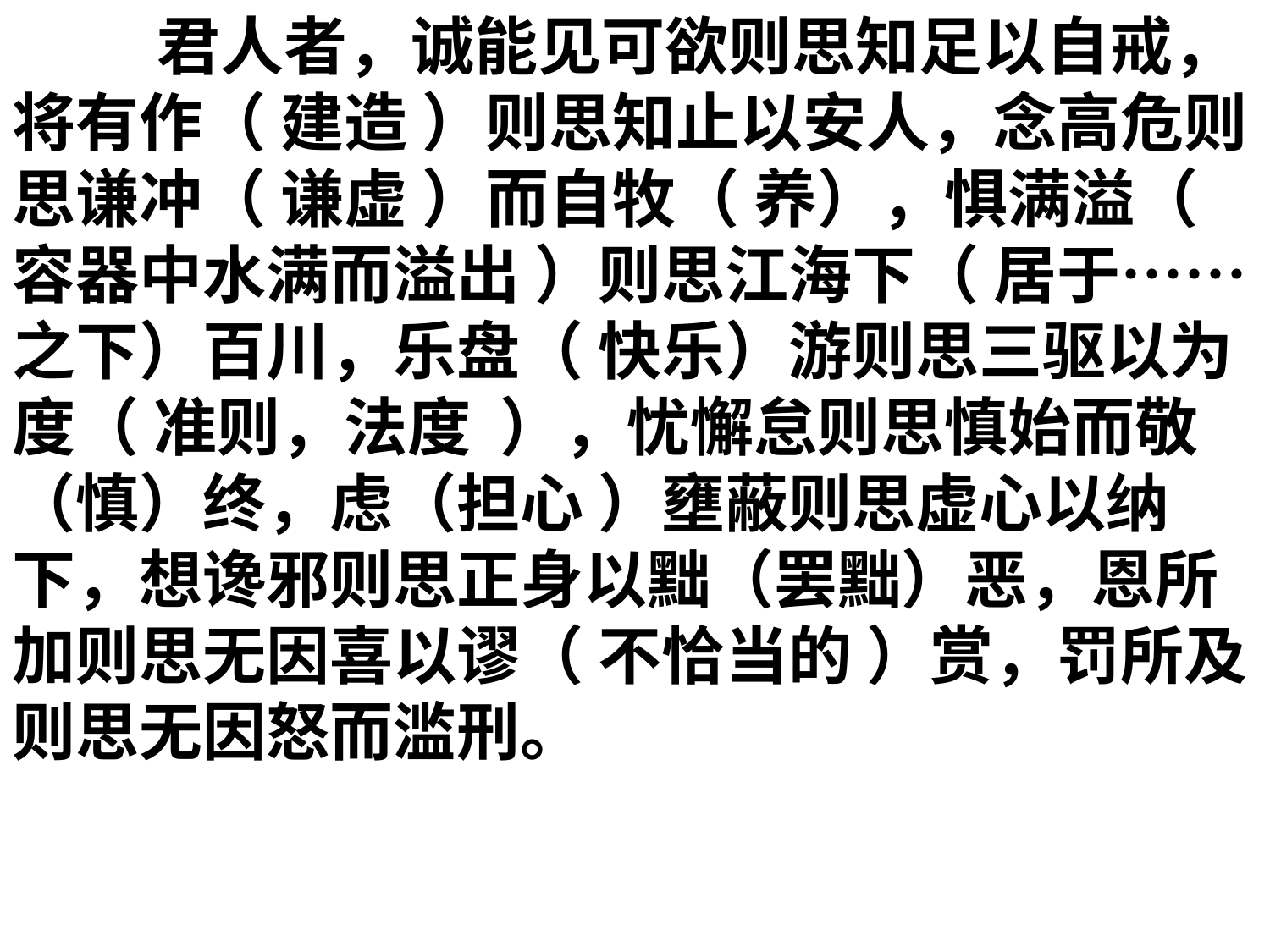

君人者，诚能见可欲则思知足以自戒，将有作（ 建造 ）则思知止以安人，念高危则思谦冲（ 谦虚 ）而自牧（ 养），惧满溢（ 容器中水满而溢出 ）则思江海下（ 居于……之下）百川，乐盘（ 快乐）游则思三驱以为度（ 准则，法度  ），忧懈怠则思慎始而敬（慎）终，虑（担心 ）壅蔽则思虚心以纳下，想谗邪则思正身以黜（罢黜）恶，恩所加则思无因喜以谬（ 不恰当的 ）赏，罚所及则思无因怒而滥刑。